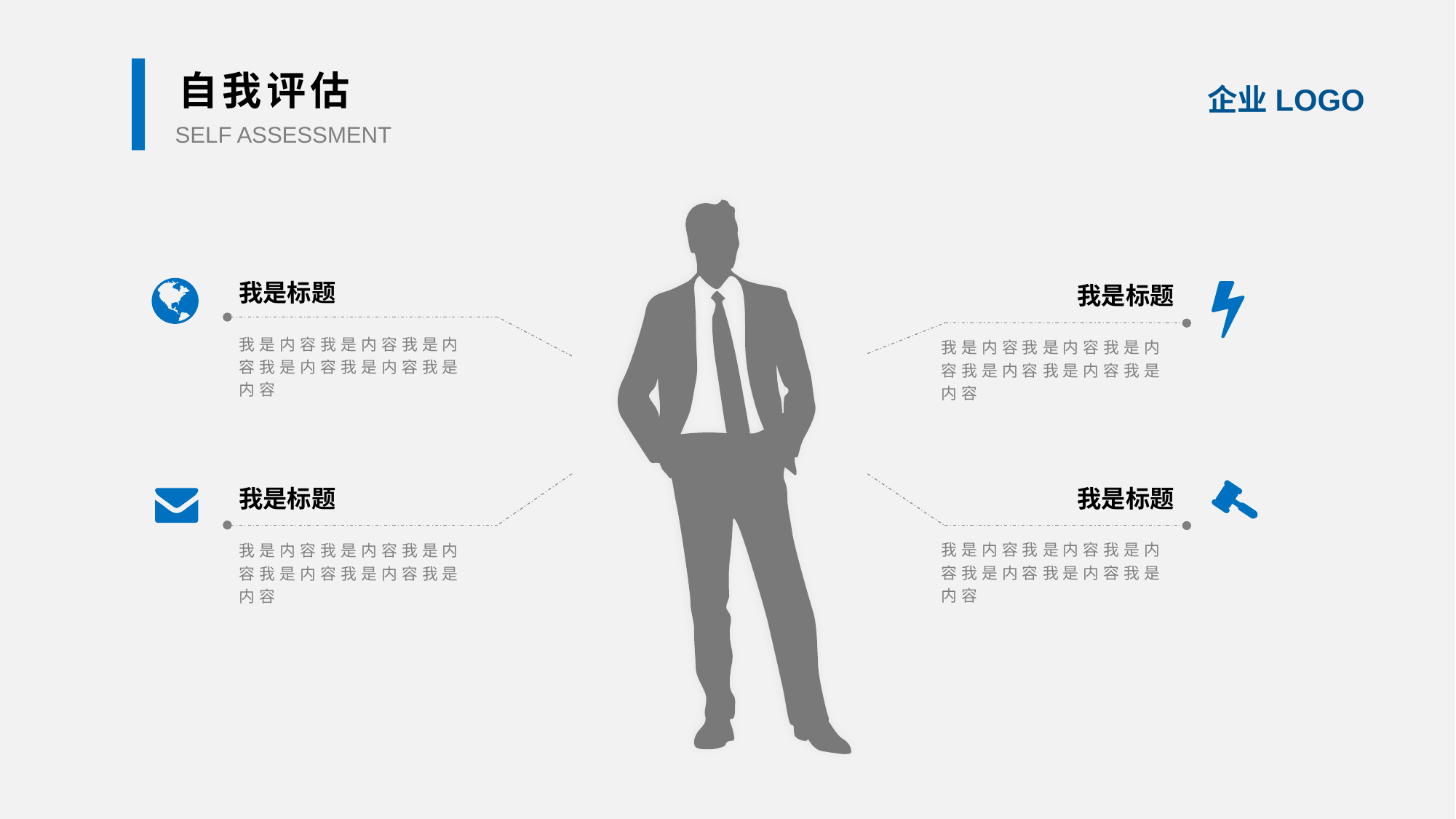

自我评估
SELF ASSESSMENT

我是标题
我是内容我是内容我是内容我是内容我是内容我是内容
我是标题
我是内容我是内容我是内容我是内容我是内容我是内容

我是标题
我是内容我是内容我是内容我是内容我是内容我是内容
我是标题
我是内容我是内容我是内容我是内容我是内容我是内容